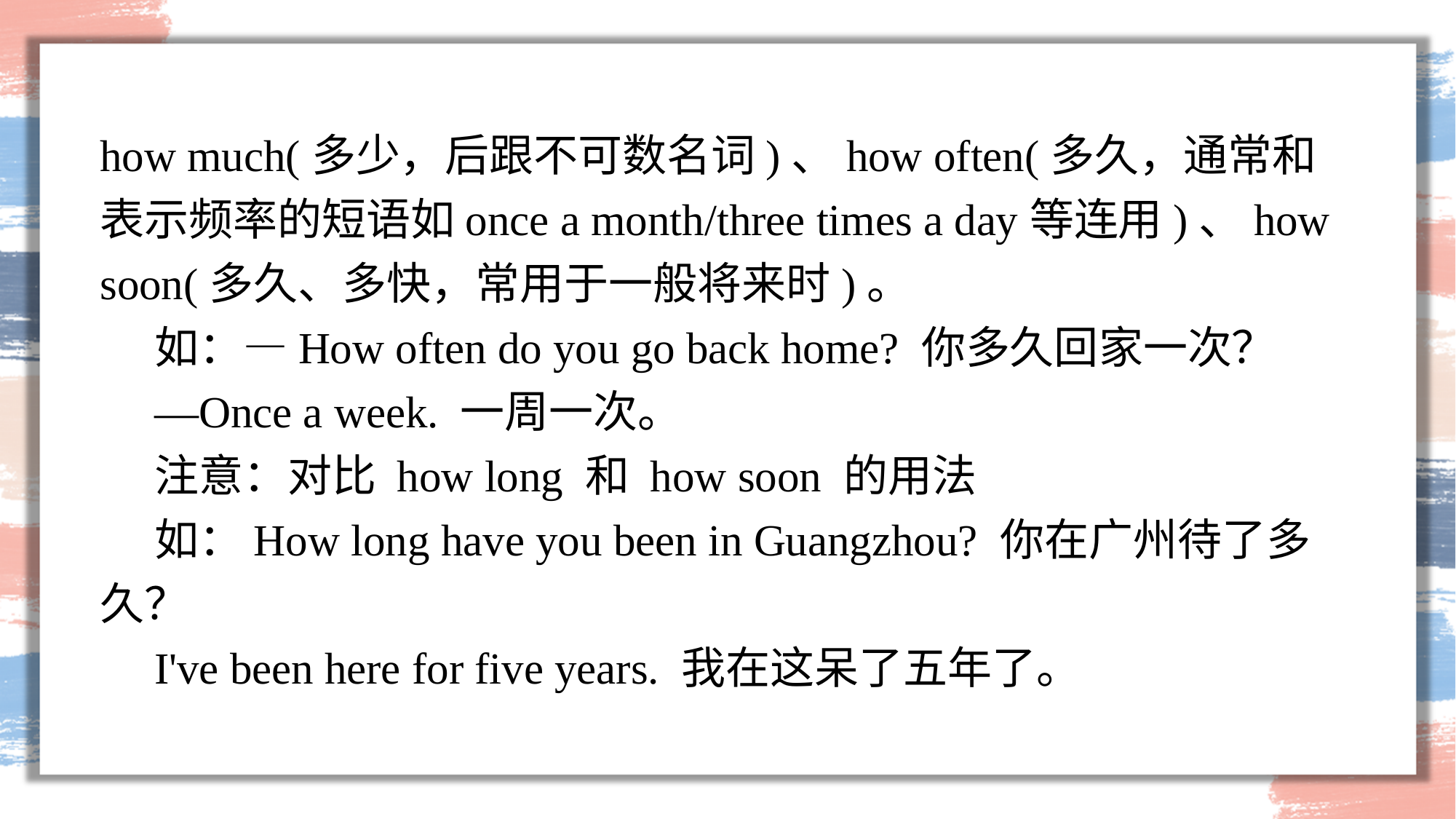

how much(多少，后跟不可数名词)、how often(多久，通常和表示频率的短语如once a month/three times a day等连用)、how soon(多久、多快，常用于一般将来时)。
如：—How often do you go back home? 你多久回家一次？
—Once a week. 一周一次。
注意：对比 how long 和 how soon 的用法
如：How long have you been in Guangzhou? 你在广州待了多久？
I've been here for five years. 我在这呆了五年了。